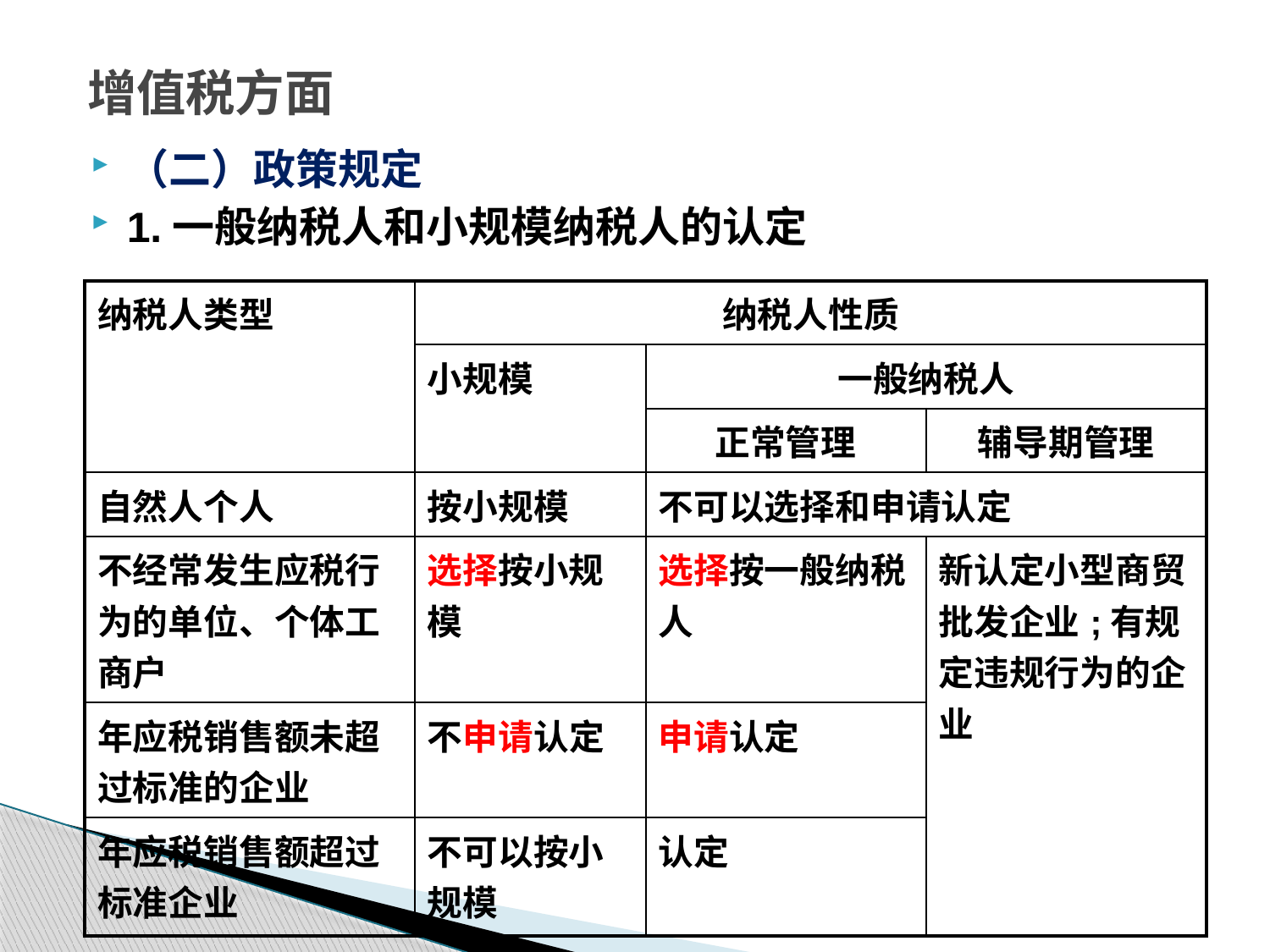

# 增值税方面
（二）政策规定
1.一般纳税人和小规模纳税人的认定

| 纳税人类型 | 纳税人性质 |  |  |
| --- | --- | --- | --- |
|  | 小规模 | 一般纳税人 |  |
|  |  | 正常管理 | 辅导期管理 |
| 自然人个人 | 按小规模 | 不可以选择和申请认定 |  |
| 不经常发生应税行为的单位、个体工商户 | 选择按小规模 | 选择按一般纳税人 | 新认定小型商贸批发企业;有规定违规行为的企业 |
| 年应税销售额未超过标准的企业 | 不申请认定 | 申请认定 |  |
| 年应税销售额超过标准企业 | 不可以按小规模 | 认定 |  |